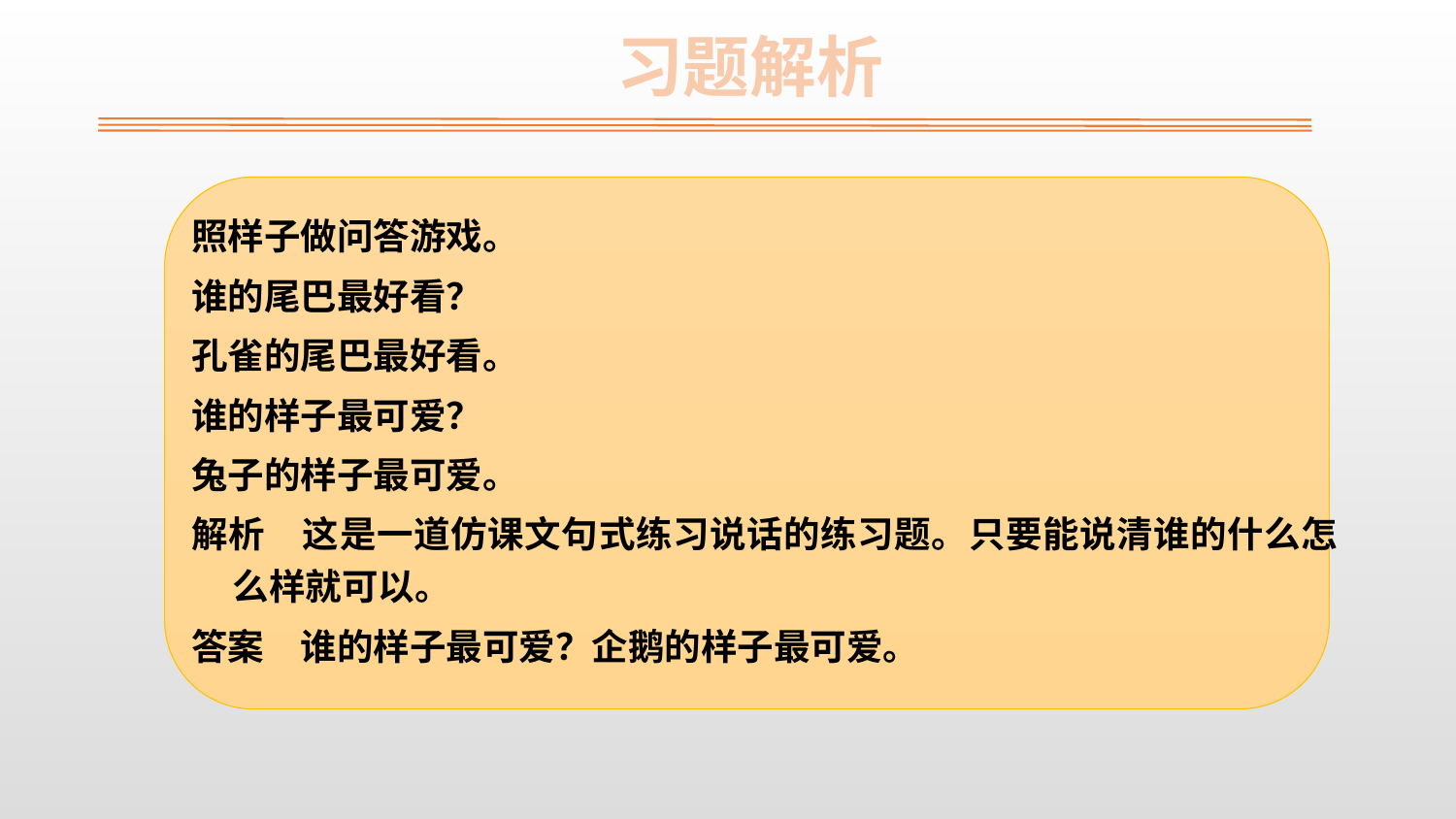

习题解析

照样子做问答游戏。
谁的尾巴最好看？
孔雀的尾巴最好看。
谁的样子最可爱？
兔子的样子最可爱。
解析　这是一道仿课文句式练习说话的练习题。只要能说清谁的什么怎么样就可以。
答案　谁的样子最可爱？企鹅的样子最可爱。